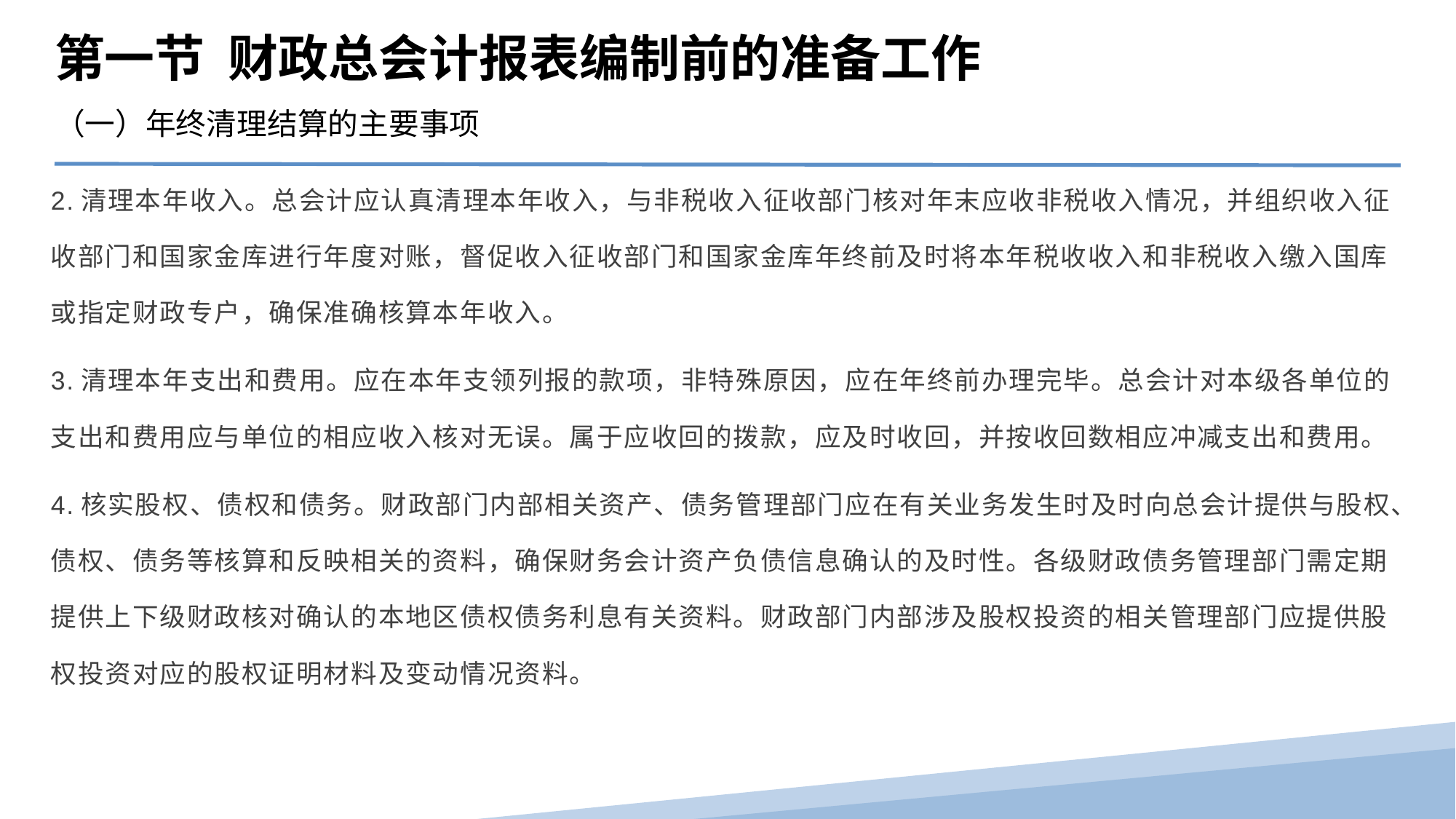

第一节  财政总会计报表编制前的准备工作
（一）年终清理结算的主要事项
2.清理本年收入。总会计应认真清理本年收入，与非税收入征收部门核对年末应收非税收入情况，并组织收入征收部门和国家金库进行年度对账，督促收入征收部门和国家金库年终前及时将本年税收收入和非税收入缴入国库或指定财政专户，确保准确核算本年收入。
3.清理本年支出和费用。应在本年支领列报的款项，非特殊原因，应在年终前办理完毕。总会计对本级各单位的支出和费用应与单位的相应收入核对无误。属于应收回的拨款，应及时收回，并按收回数相应冲减支出和费用。
4.核实股权、债权和债务。财政部门内部相关资产、债务管理部门应在有关业务发生时及时向总会计提供与股权、债权、债务等核算和反映相关的资料，确保财务会计资产负债信息确认的及时性。各级财政债务管理部门需定期提供上下级财政核对确认的本地区债权债务利息有关资料。财政部门内部涉及股权投资的相关管理部门应提供股权投资对应的股权证明材料及变动情况资料。